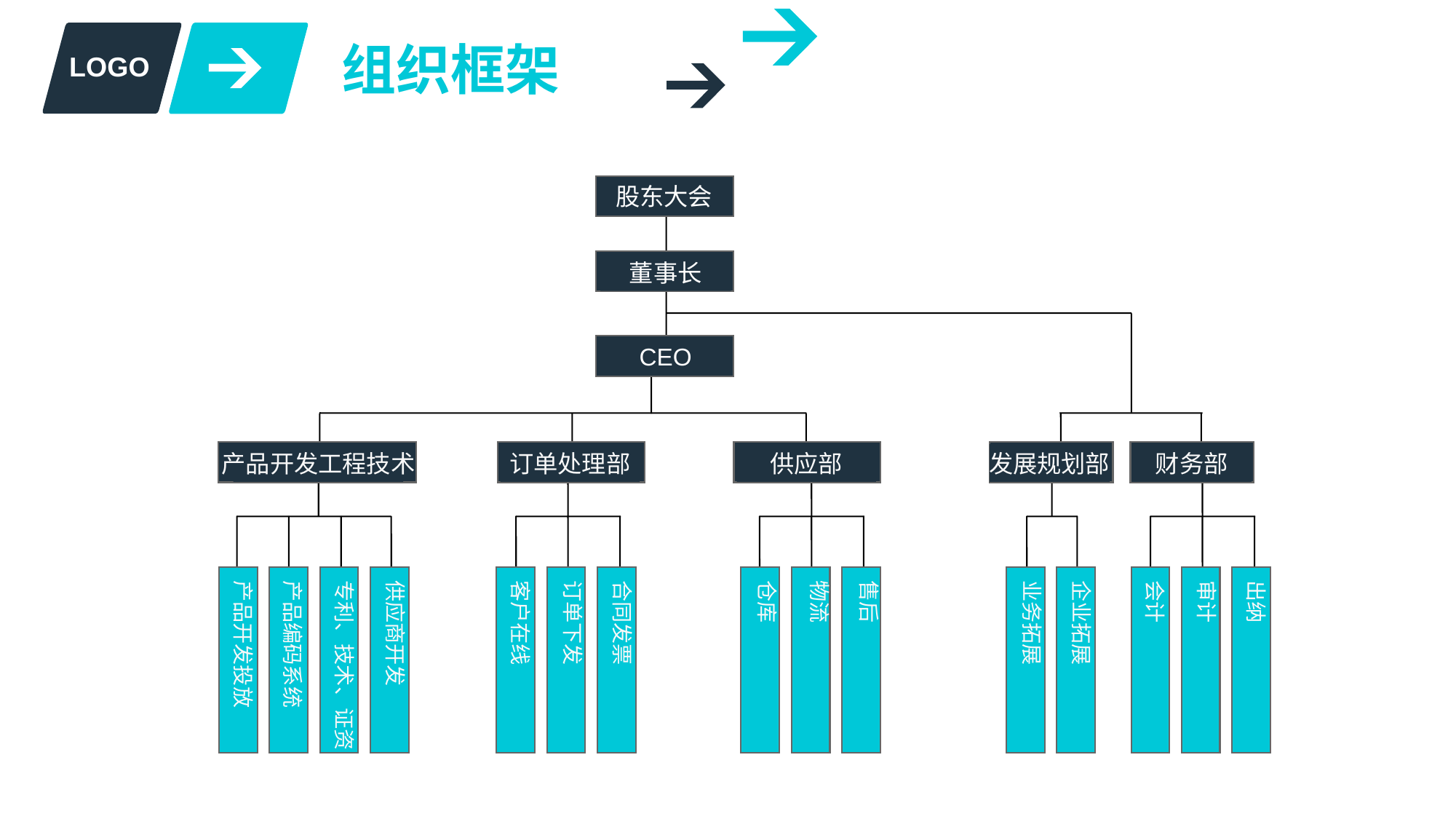

组织框架
LOGO

股东大会

董事长

CEO

产品开发工程技术

订单处理部

供应部

发展规划部

财务部

产品开发投放

产品编码系统

专利、技术、证资

供应商开发

客户在线

订单下发

合同发票

仓库

物流

售后

业务拓展

企业拓展

会计

审计

出纳